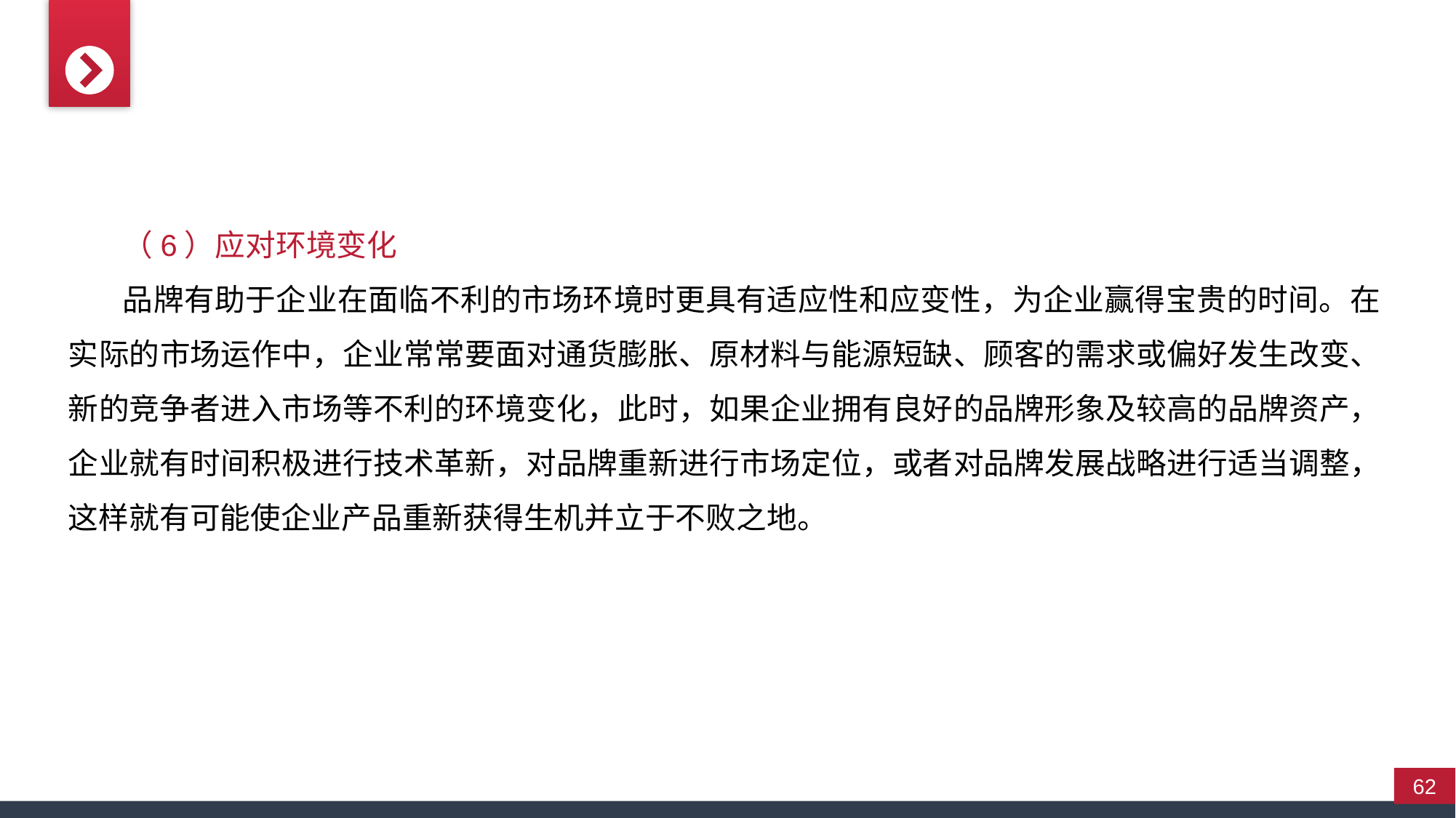

（6）应对环境变化
品牌有助于企业在面临不利的市场环境时更具有适应性和应变性，为企业赢得宝贵的时间。在实际的市场运作中，企业常常要面对通货膨胀、原材料与能源短缺、顾客的需求或偏好发生改变、新的竞争者进入市场等不利的环境变化，此时，如果企业拥有良好的品牌形象及较高的品牌资产，企业就有时间积极进行技术革新，对品牌重新进行市场定位，或者对品牌发展战略进行适当调整，这样就有可能使企业产品重新获得生机并立于不败之地。